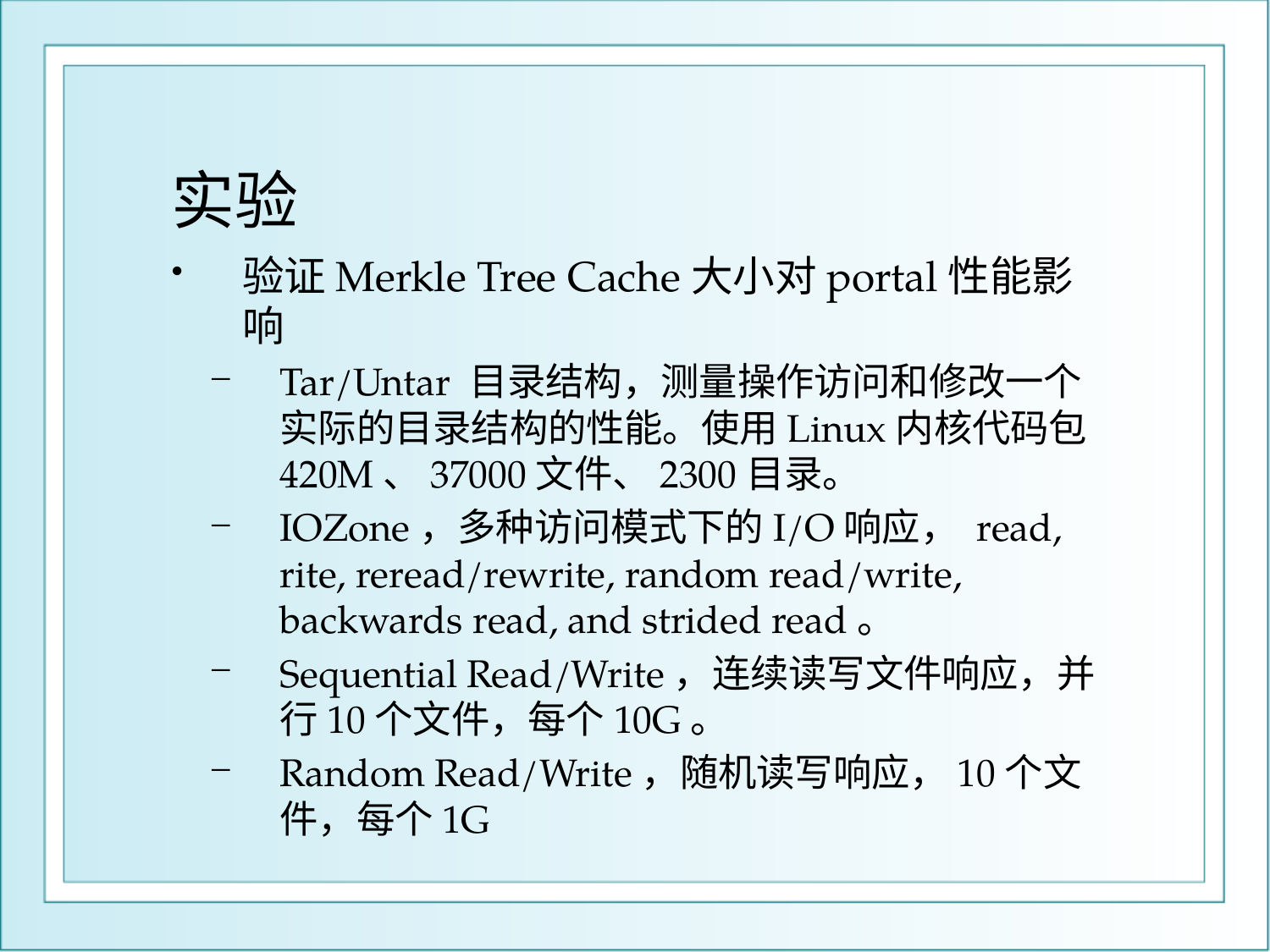

# 实验
验证Merkle Tree Cache大小对portal性能影响
Tar/Untar 目录结构，测量操作访问和修改一个实际的目录结构的性能。使用Linux内核代码包420M、37000文件、2300目录。
IOZone，多种访问模式下的I/O响应， read,  rite, reread/rewrite, random read/write, backwards read, and strided read。
Sequential Read/Write，连续读写文件响应，并行10个文件，每个10G。
Random Read/Write，随机读写响应，10个文件，每个1G